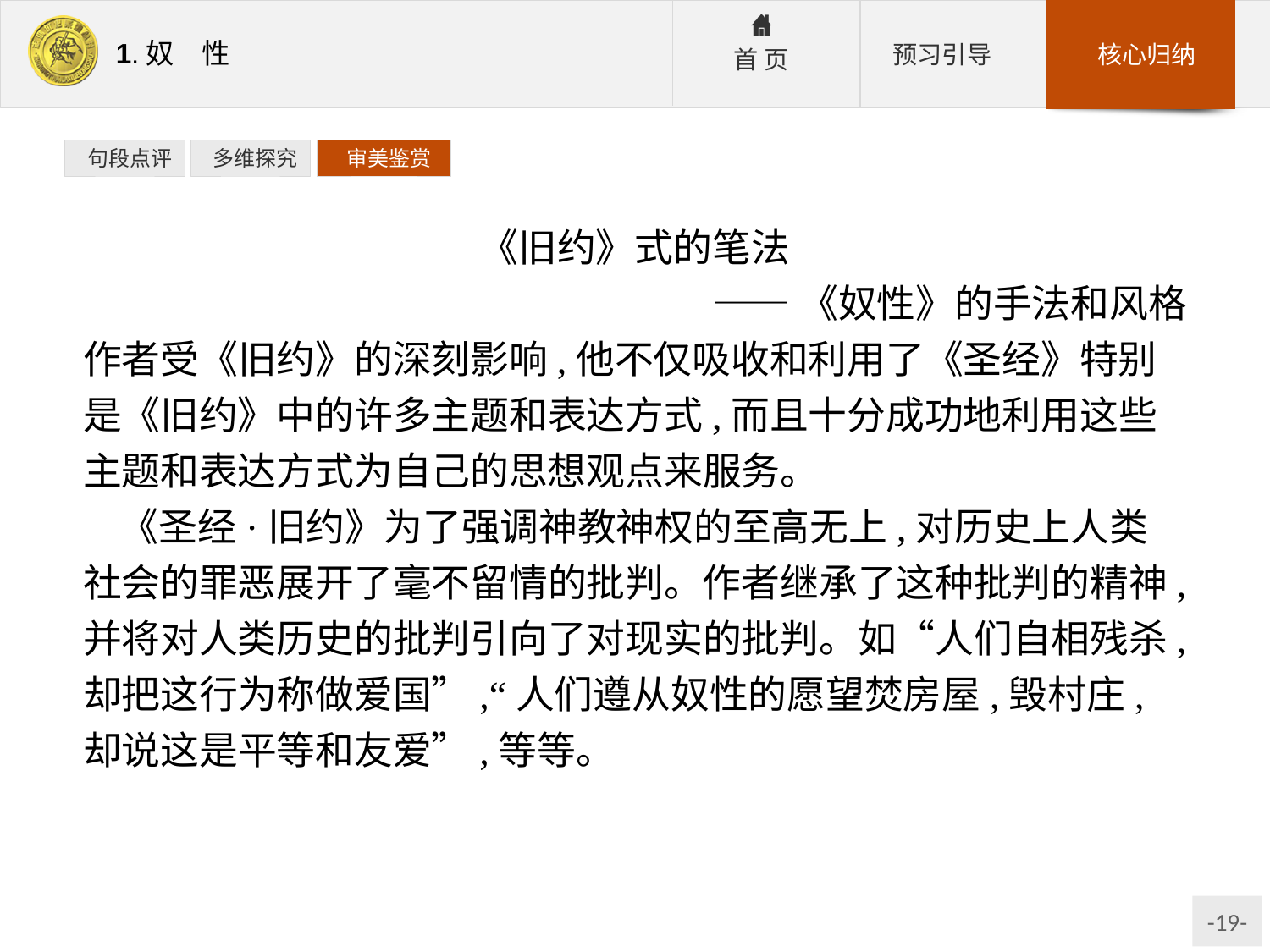

句段点评
 多维探究
 审美鉴赏
《旧约》式的笔法
——《奴性》的手法和风格
作者受《旧约》的深刻影响,他不仅吸收和利用了《圣经》特别是《旧约》中的许多主题和表达方式,而且十分成功地利用这些主题和表达方式为自己的思想观点来服务。
《圣经·旧约》为了强调神教神权的至高无上,对历史上人类社会的罪恶展开了毫不留情的批判。作者继承了这种批判的精神,并将对人类历史的批判引向了对现实的批判。如“人们自相残杀,却把这行为称做爱国”,“人们遵从奴性的愿望焚房屋,毁村庄,却说这是平等和友爱”,等等。